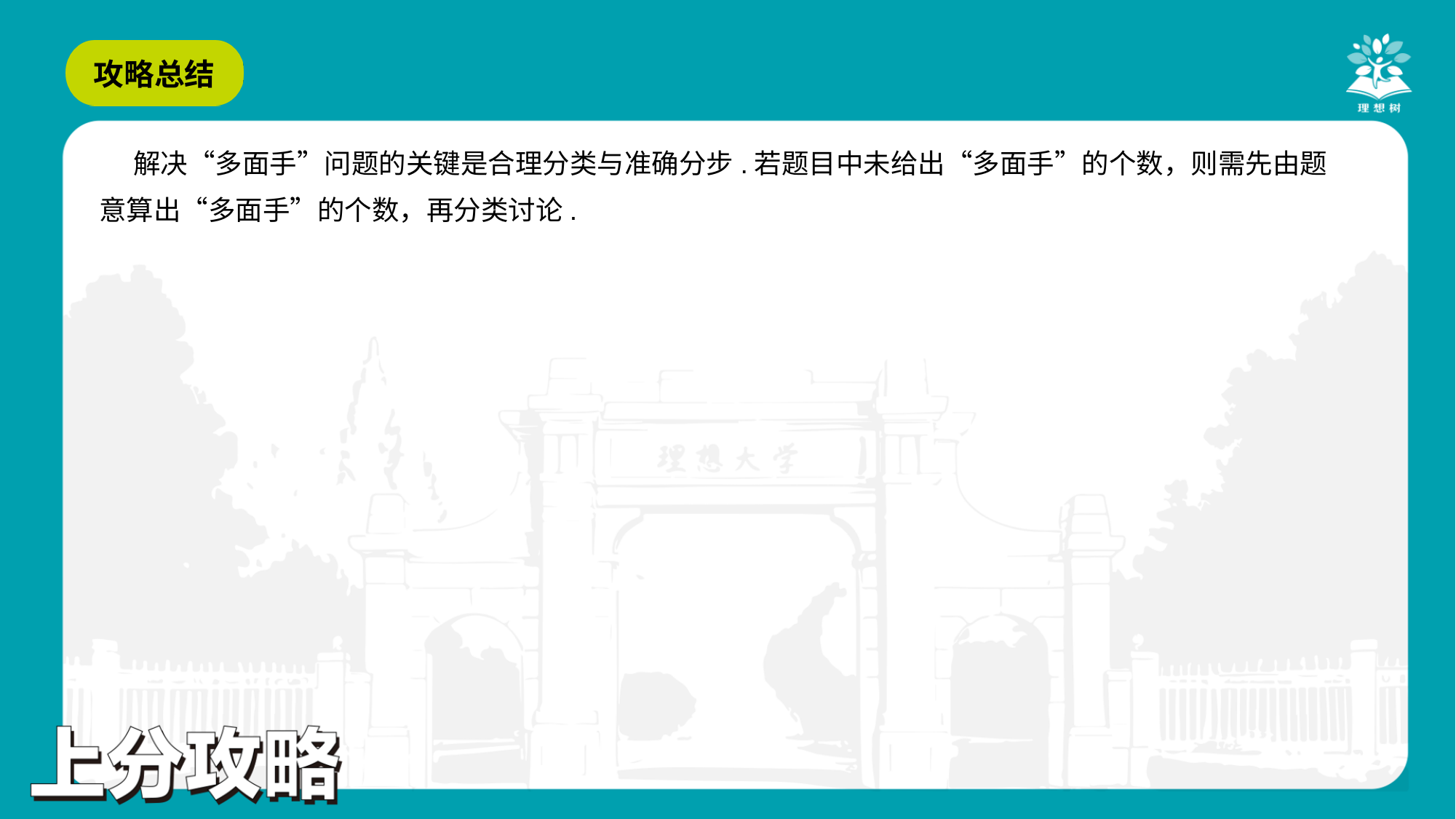

解决“多面手”问题的关键是合理分类与准确分步.若题目中未给出“多面手”的个数，则需先由题
意算出“多面手”的个数，再分类讨论.